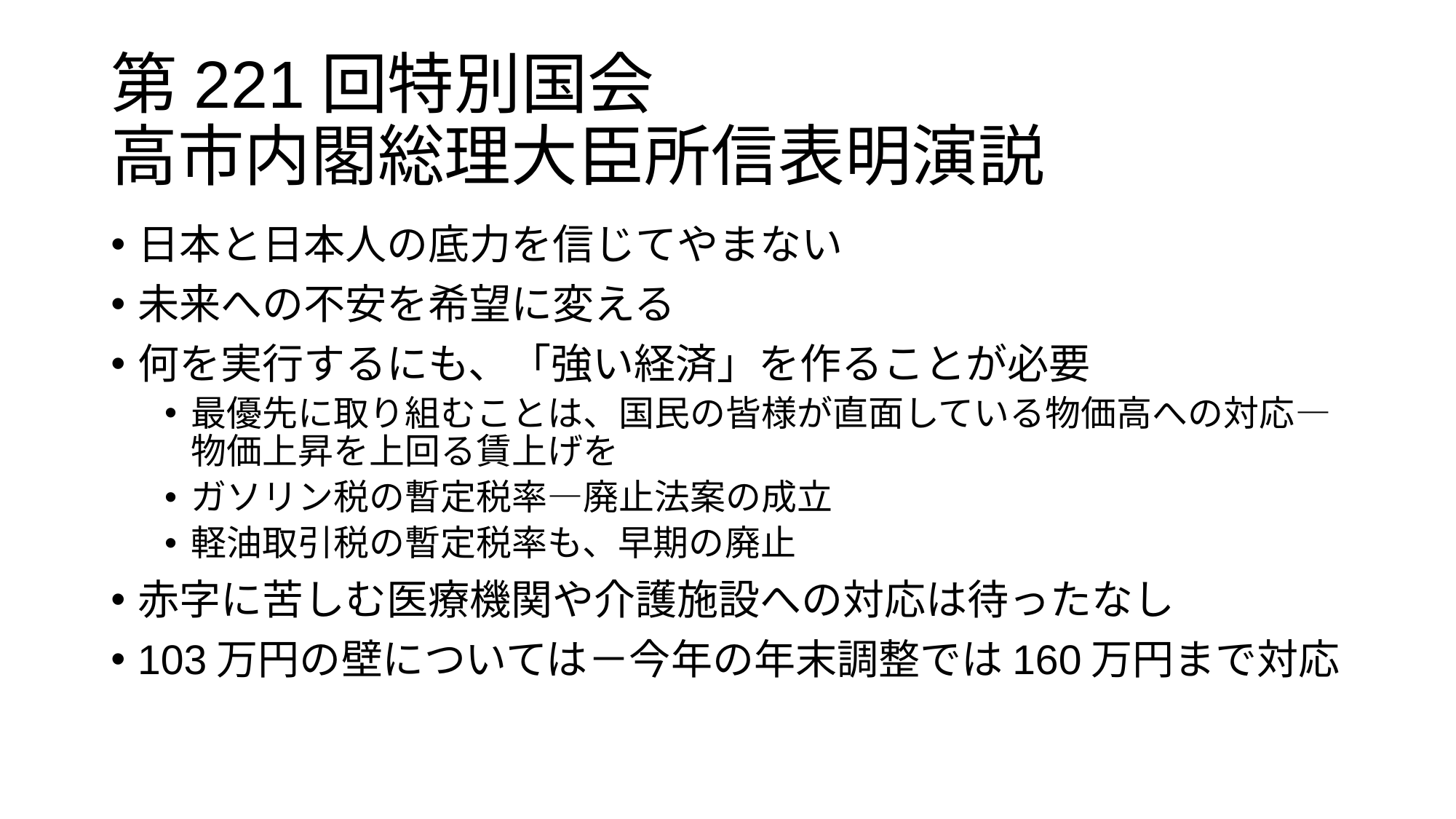

# 第221回特別国会　 高市内閣総理大臣所信表明演説
日本と日本人の底力を信じてやまない
未来への不安を希望に変える
何を実行するにも、「強い経済」を作ることが必要
最優先に取り組むことは、国民の皆様が直面している物価高への対応―物価上昇を上回る賃上げを
ガソリン税の暫定税率―廃止法案の成立
軽油取引税の暫定税率も、早期の廃止
赤字に苦しむ医療機関や介護施設への対応は待ったなし
103万円の壁については－今年の年末調整では160万円まで対応